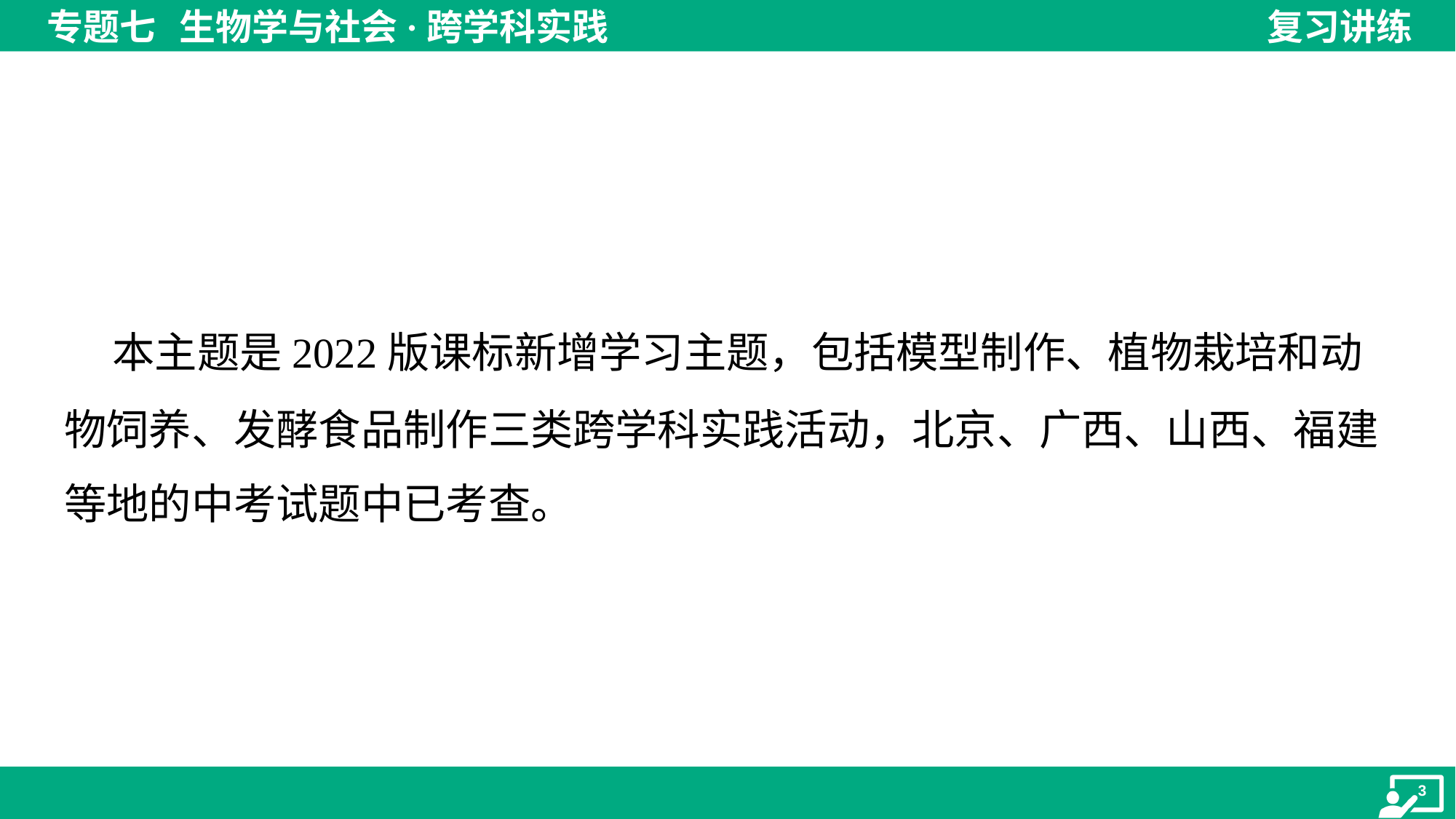

本主题是2022版课标新增学习主题，包括模型制作、植物栽培和动
物饲养、发酵食品制作三类跨学科实践活动，北京、广西、山西、福建
等地的中考试题中已考查。